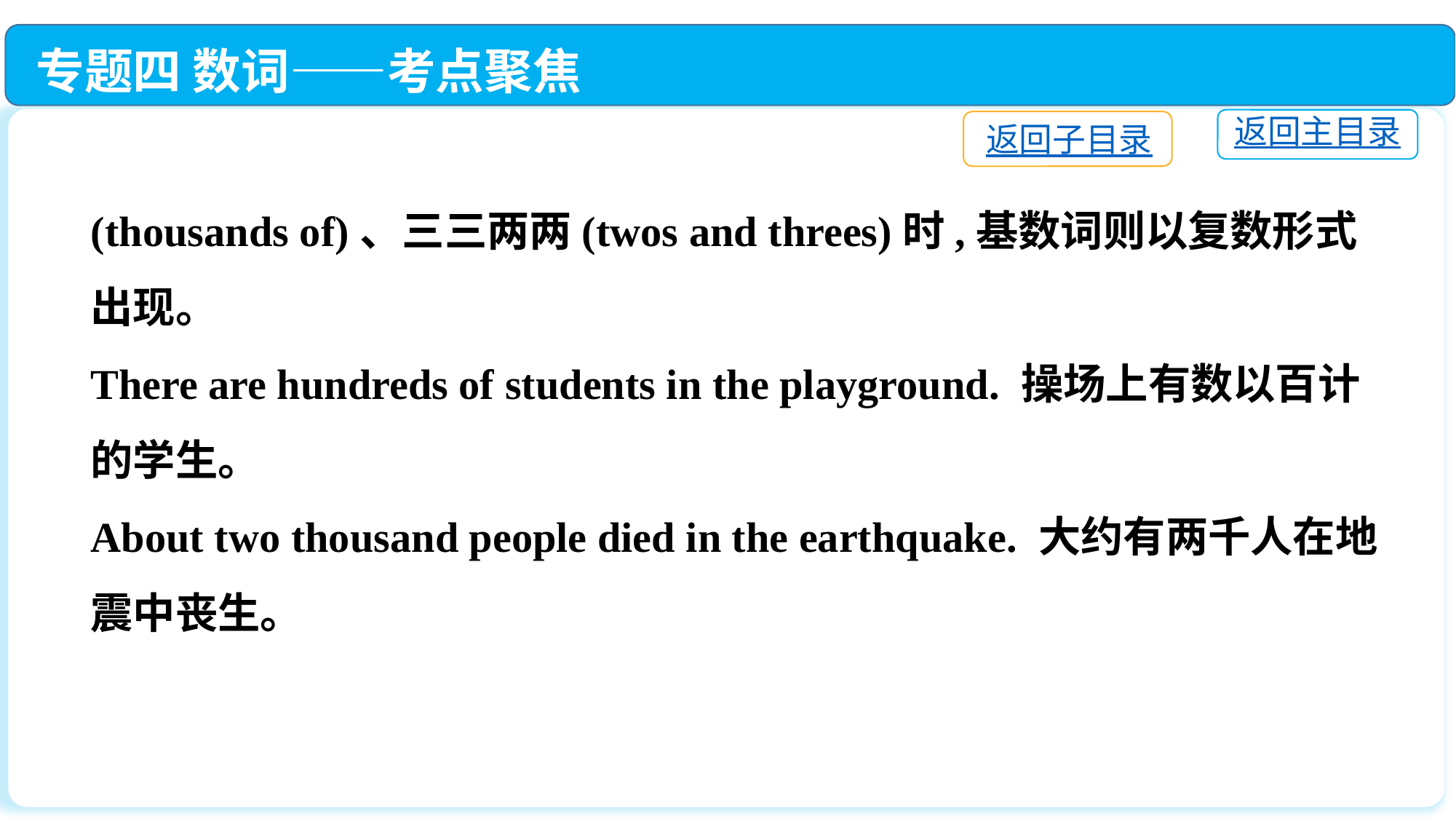

专题四 数词——考点聚焦

返回主目录

返回子目录
(thousands of)、三三两两(twos and threes)时,基数词则以复数形式出现。
There are hundreds of students in the playground. 操场上有数以百计的学生。
About two thousand people died in the earthquake. 大约有两千人在地震中丧生。